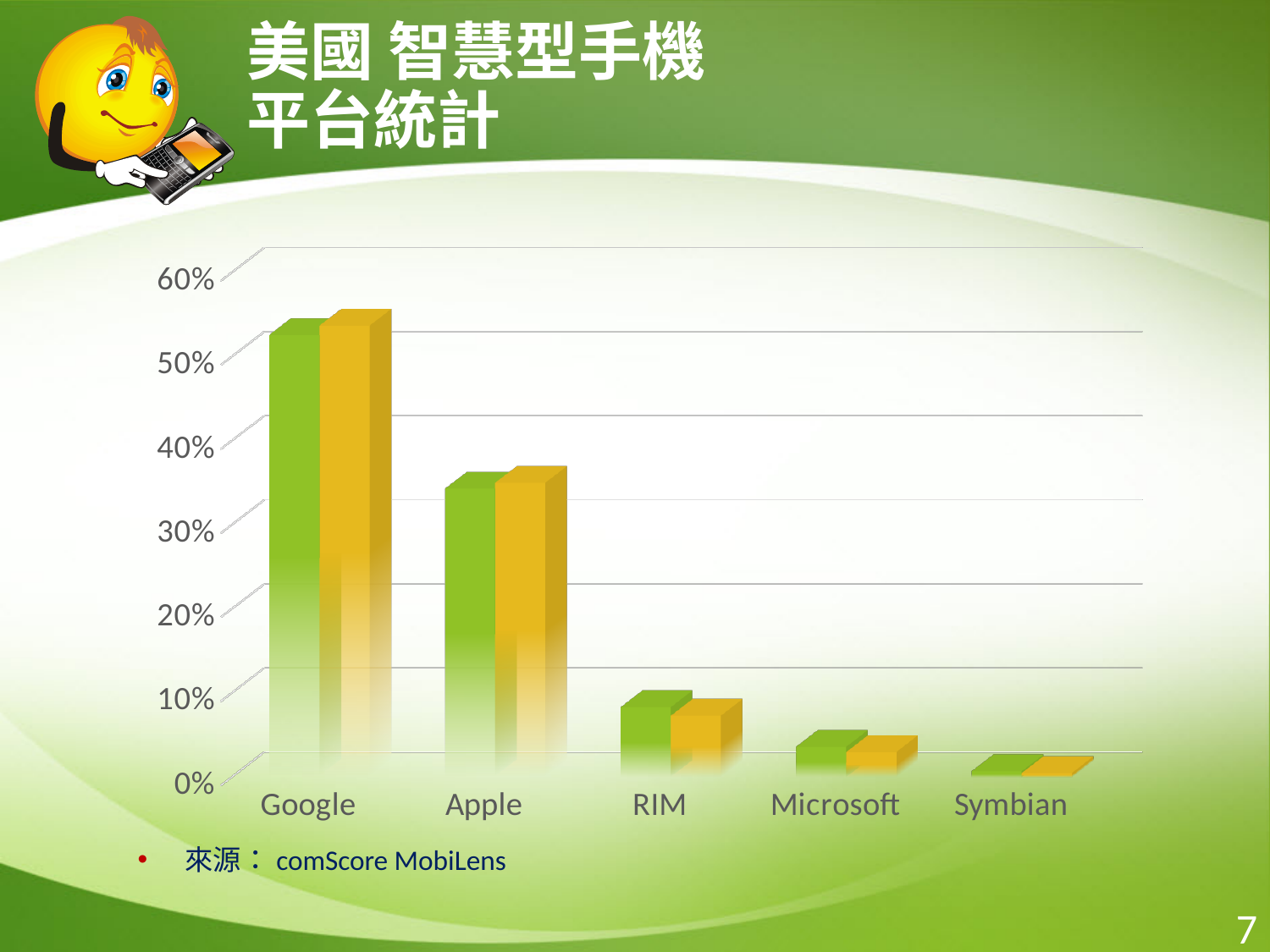

# 美國 智慧型手機 平台統計

[unsupported chart]

來源：comScore MobiLens
7